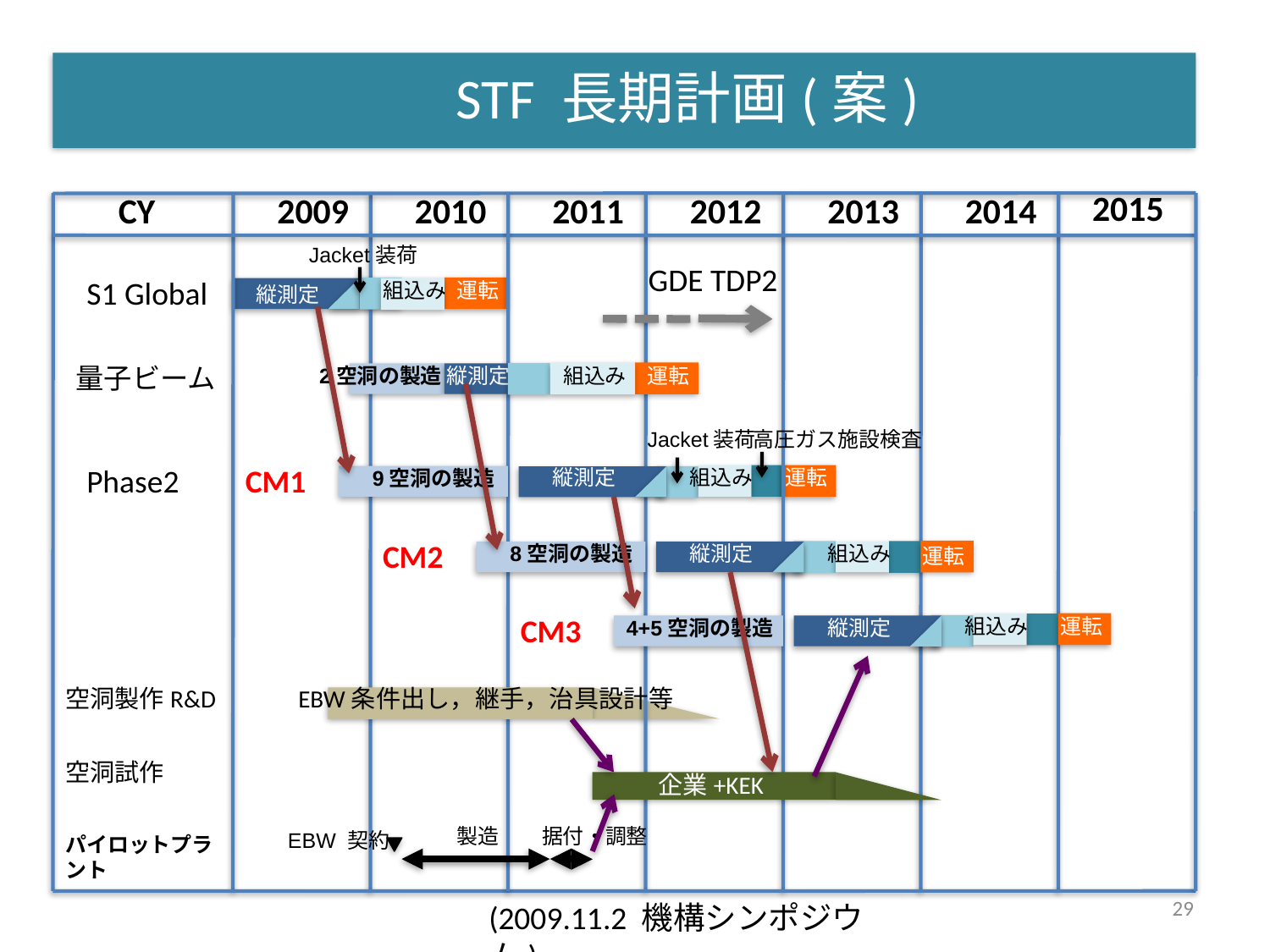

STF 長期計画(案)

2015
CY
2009
2010
2011
2012
2013
2014
Jacket装荷
GDE TDP2
S1 Global
組込み
運転
縦測定

量子ビーム
2空洞の製造
縦測定
組込み
運転

Jacket装荷
高圧ガス施設検査
Phase2
CM1
縦測定
組込み
運転
9空洞の製造

CM2
8空洞の製造
縦測定
組込み
運転

CM3
組込み
運転
4+5空洞の製造
縦測定
運転

空洞製作R&D
EBW条件出し，継手，治具設計等

空洞試作
企業+KEK

製造
据付・調整
EBW 契約
パイロットプラント

29
(2009.11.2 機構シンポジウム)